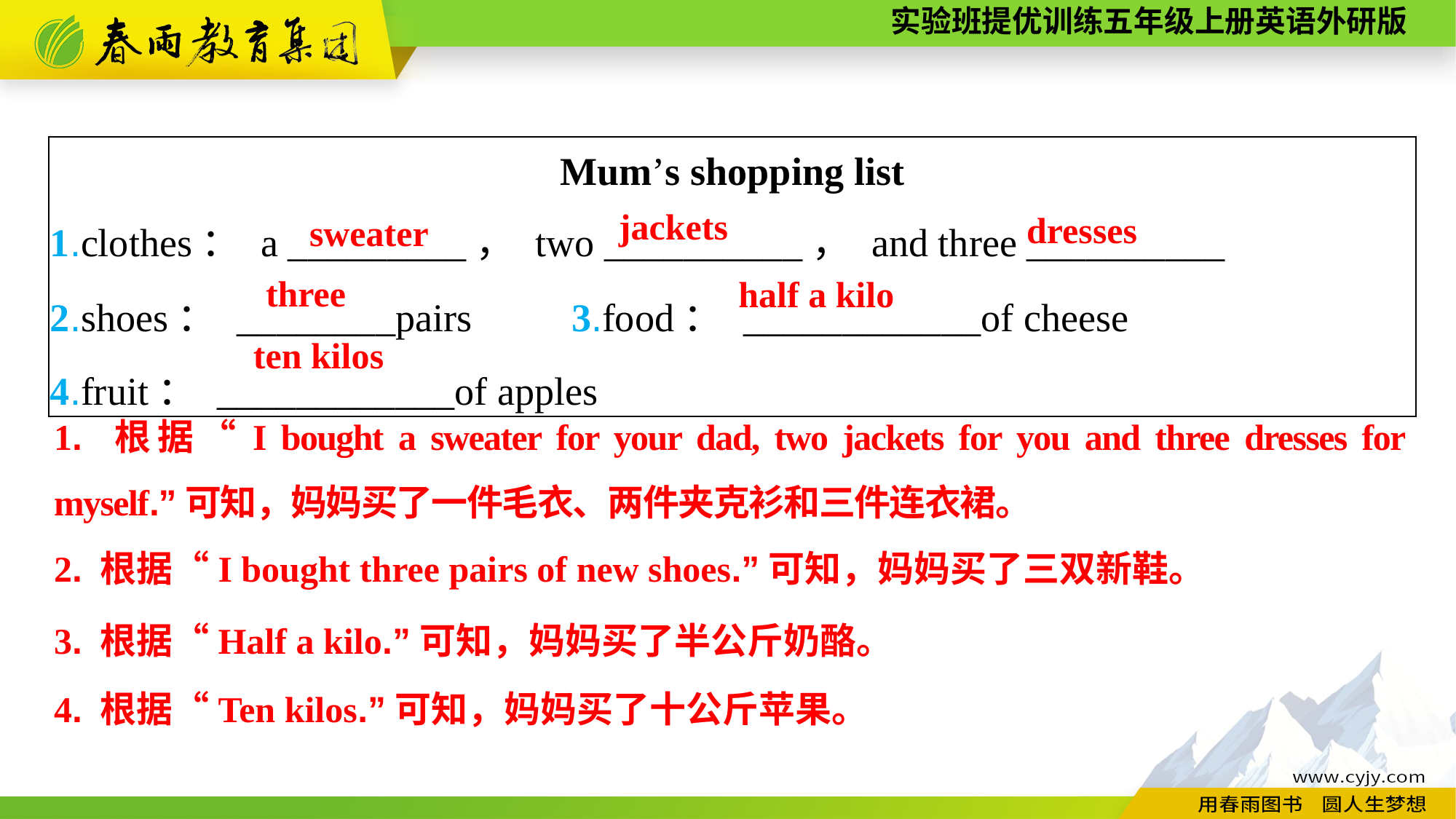

| Mum’s shopping list 1.clothes： a \_\_\_\_\_\_\_\_\_， two \_\_\_\_\_\_\_\_\_\_， and three \_\_\_\_\_\_\_\_\_\_ 2.shoes： \_\_\_\_\_\_\_\_pairs　　3.food： \_\_\_\_\_\_\_\_\_\_\_\_of cheese 4.fruit： \_\_\_\_\_\_\_\_\_\_\_\_of apples |
| --- |
jackets
dresses
sweater
three
half a kilo
ten kilos
1. 根据“I bought a sweater for your dad, two jackets for you and three dresses for myself.”可知，妈妈买了一件毛衣、两件夹克衫和三件连衣裙。
2. 根据“I bought three pairs of new shoes.”可知，妈妈买了三双新鞋。
3. 根据“Half a kilo.”可知，妈妈买了半公斤奶酪。
4. 根据“Ten kilos.”可知，妈妈买了十公斤苹果。